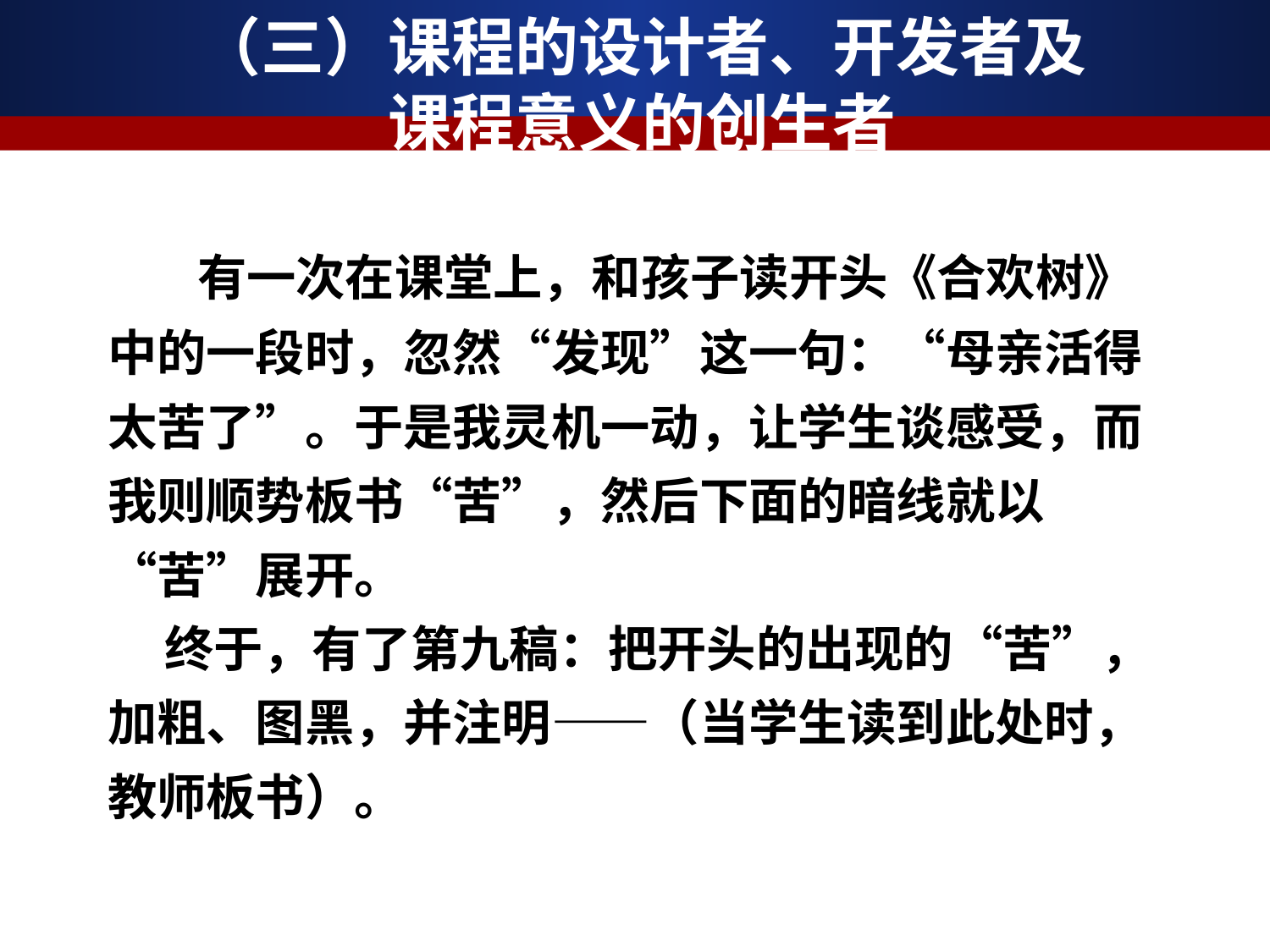

# （三）课程的设计者、开发者及 课程意义的创生者
      有一次在课堂上，和孩子读开头《合欢树》中的一段时，忽然“发现”这一句：“母亲活得太苦了”。于是我灵机一动，让学生谈感受，而我则顺势板书“苦”，然后下面的暗线就以“苦”展开。
    终于，有了第九稿：把开头的出现的“苦”，加粗、图黑，并注明——（当学生读到此处时，教师板书）。